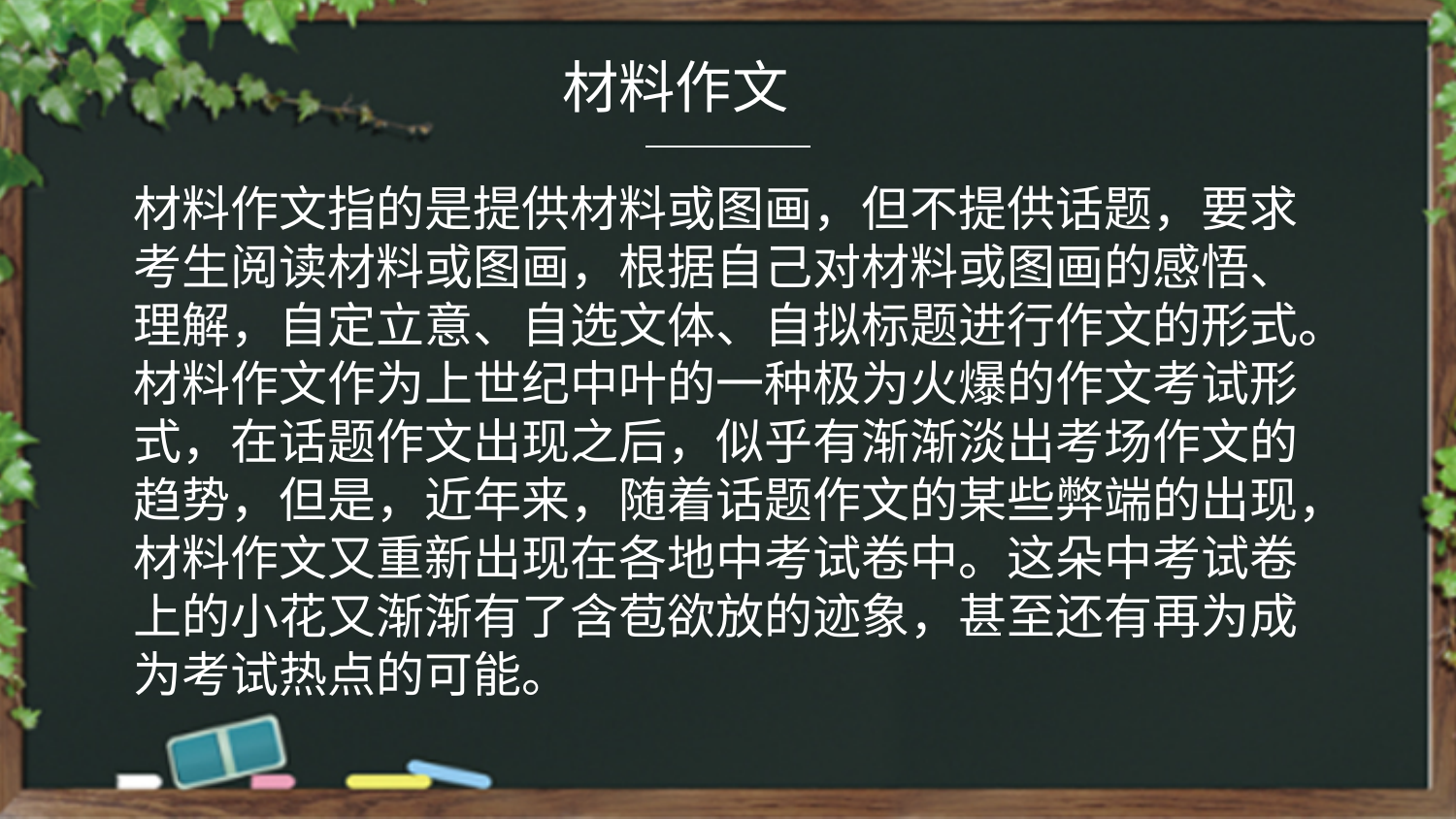

材料作文
材料作文指的是提供材料或图画，但不提供话题，要求考生阅读材料或图画，根据自己对材料或图画的感悟、理解，自定立意、自选文体、自拟标题进行作文的形式。材料作文作为上世纪中叶的一种极为火爆的作文考试形式，在话题作文出现之后，似乎有渐渐淡出考场作文的趋势，但是，近年来，随着话题作文的某些弊端的出现，材料作文又重新出现在各地中考试卷中。这朵中考试卷上的小花又渐渐有了含苞欲放的迹象，甚至还有再为成为考试热点的可能。